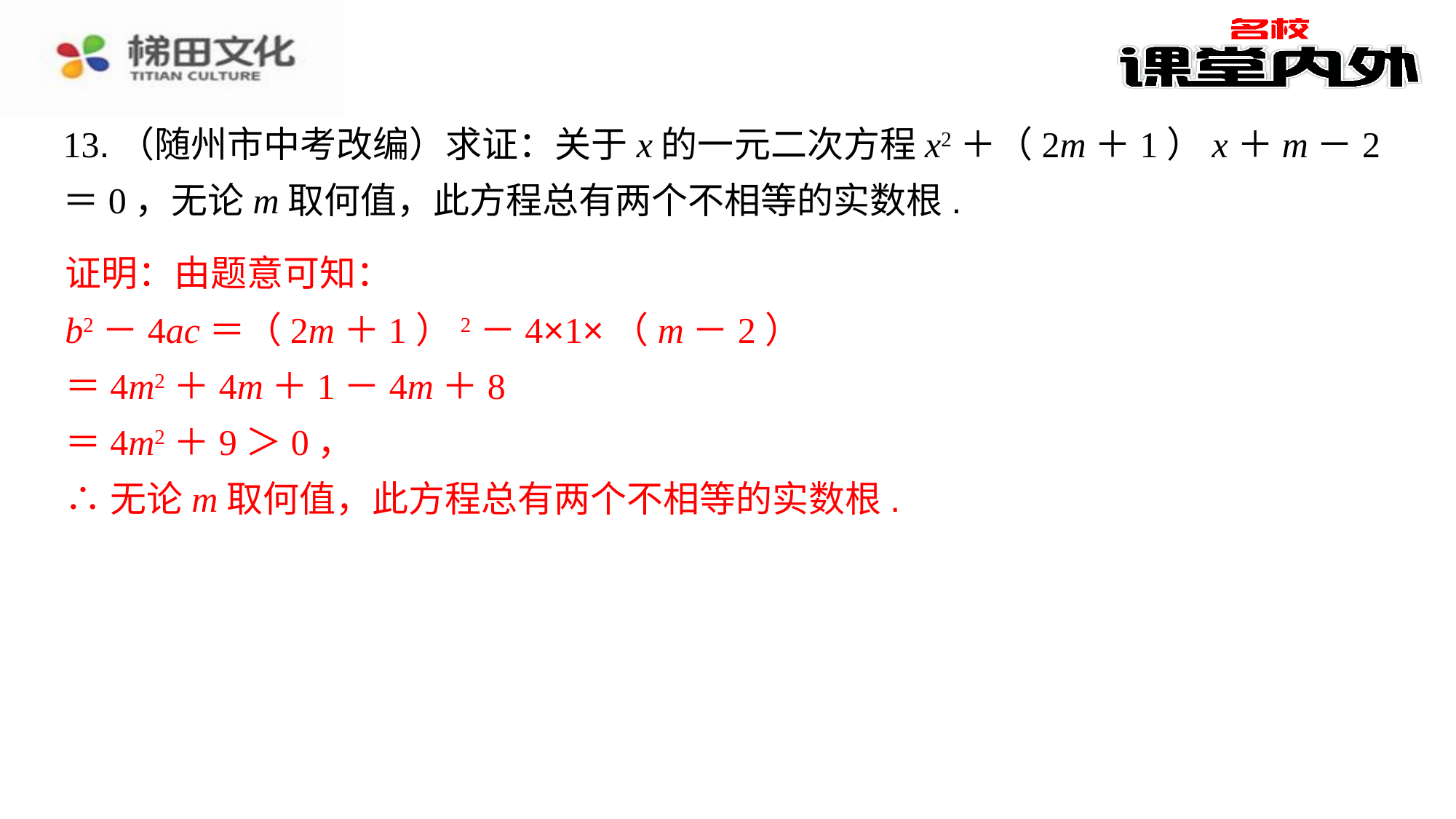

13.（随州市中考改编）求证：关于x的一元二次方程x2＋（2m＋1）x＋m－2＝0，无论m取何值，此方程总有两个不相等的实数根.
证明：由题意可知：
b2－4ac＝（2m＋1）2－4×1×（m－2）
＝4m2＋4m＋1－4m＋8
＝4m2＋9＞0，
∴无论m取何值，此方程总有两个不相等的实数根.